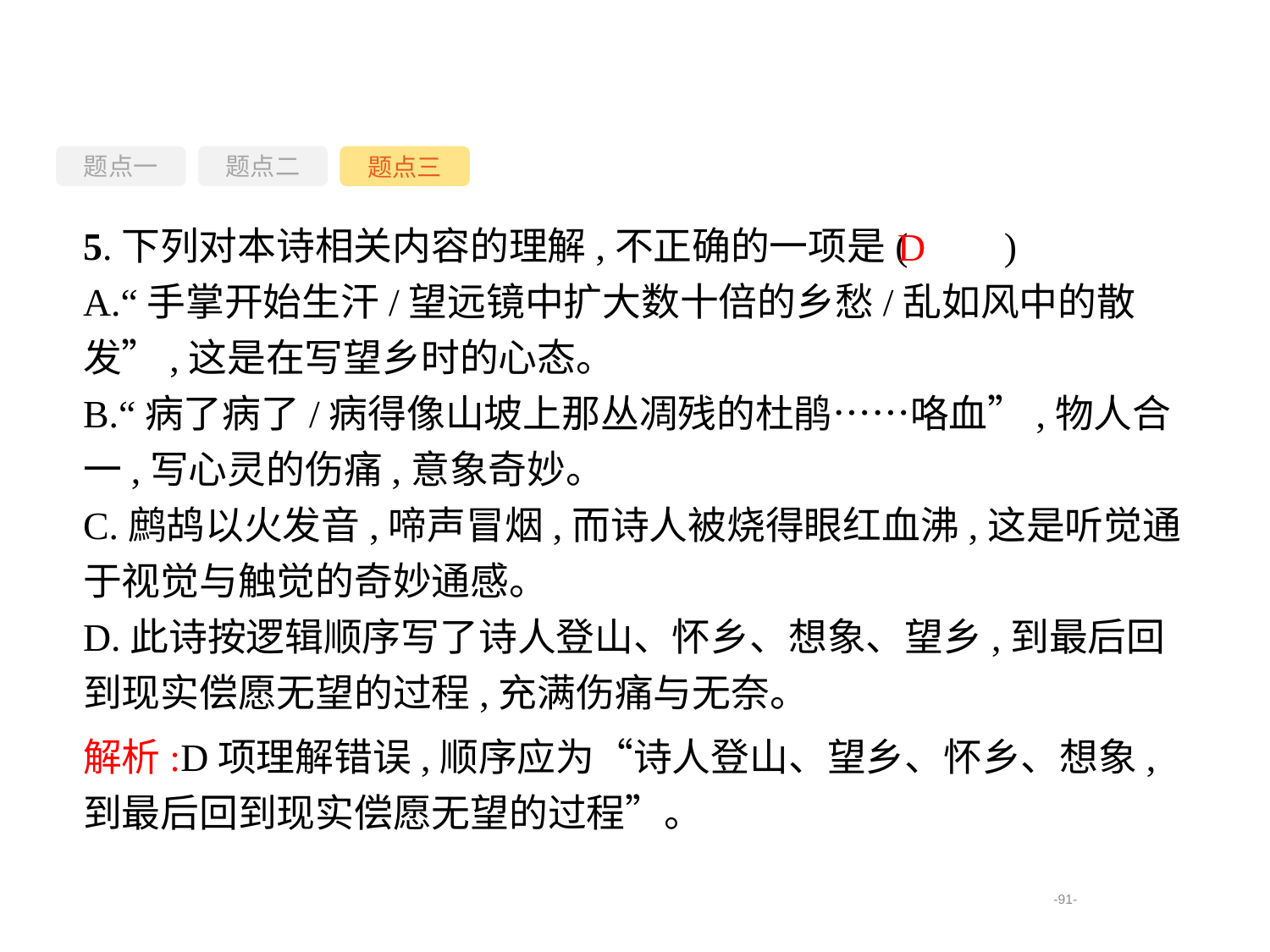

题点一
题点三
题点二
5.下列对本诗相关内容的理解,不正确的一项是(　　)
A.“手掌开始生汗/望远镜中扩大数十倍的乡愁/乱如风中的散发”,这是在写望乡时的心态。
B.“病了病了/病得像山坡上那丛凋残的杜鹃……咯血”,物人合一,写心灵的伤痛,意象奇妙。
C.鹧鸪以火发音,啼声冒烟,而诗人被烧得眼红血沸,这是听觉通于视觉与触觉的奇妙通感。
D.此诗按逻辑顺序写了诗人登山、怀乡、想象、望乡,到最后回到现实偿愿无望的过程,充满伤痛与无奈。
D
解析:D项理解错误,顺序应为“诗人登山、望乡、怀乡、想象,到最后回到现实偿愿无望的过程”。
-91-